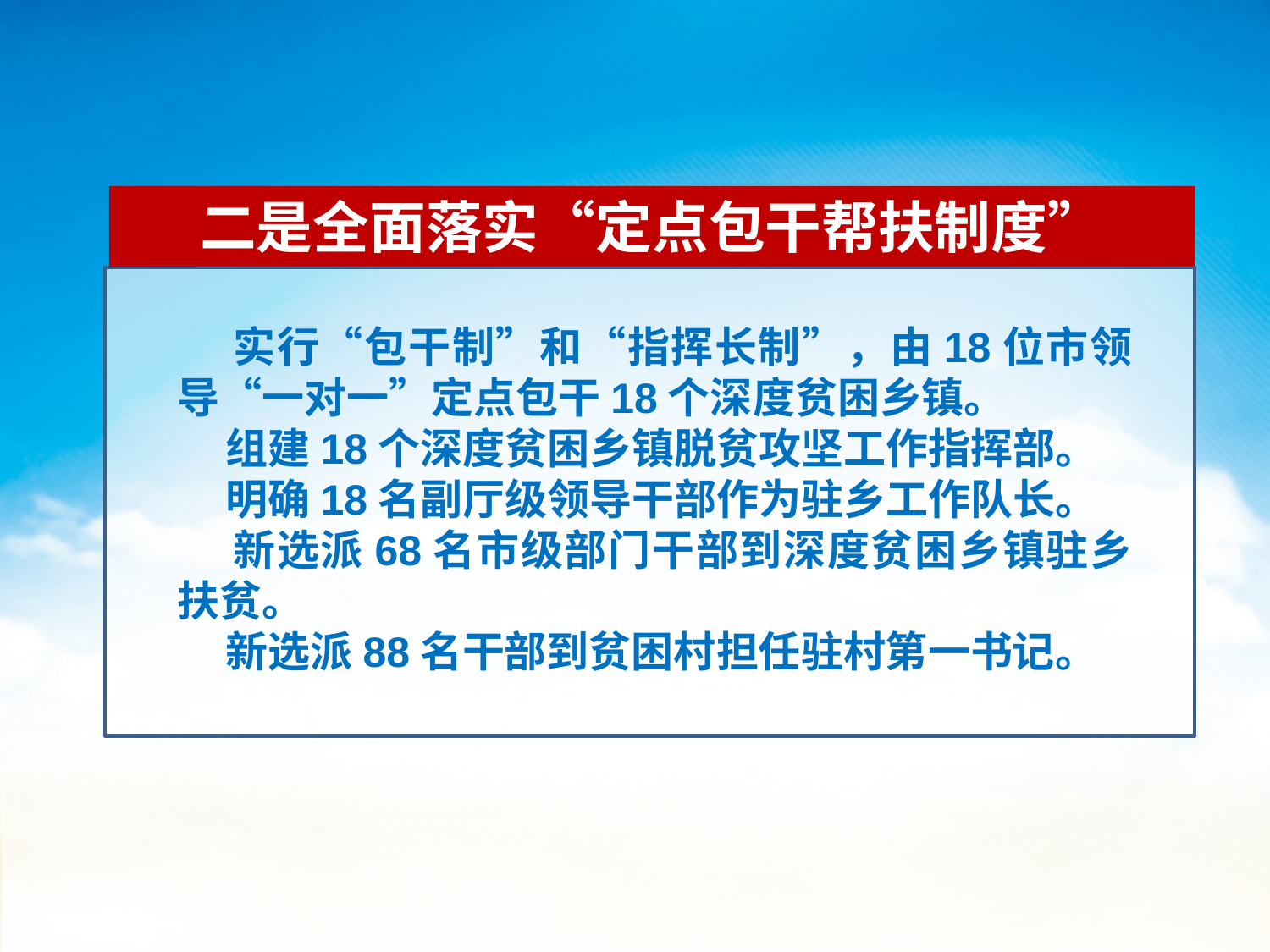

二是全面落实“定点包干帮扶制度”

    实行“包干制”和“指挥长制”，由18位市领导“一对一”定点包干18个深度贫困乡镇。
    组建18个深度贫困乡镇脱贫攻坚工作指挥部。
    明确18名副厅级领导干部作为驻乡工作队长。
    新选派68名市级部门干部到深度贫困乡镇驻乡扶贫。
    新选派88名干部到贫困村担任驻村第一书记。